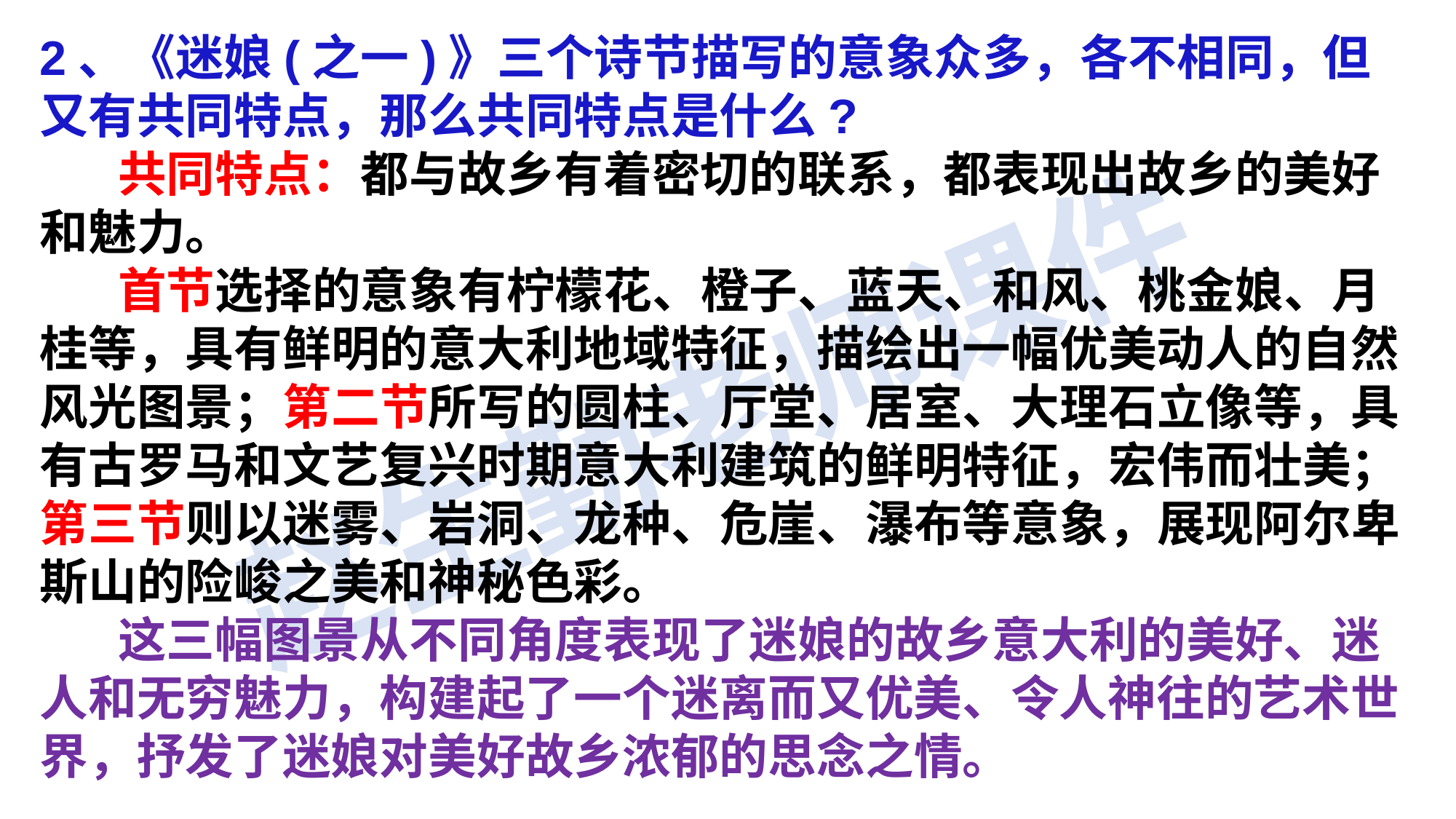

2、《迷娘(之一)》三个诗节描写的意象众多，各不相同，但又有共同特点，那么共同特点是什么?
      共同特点：都与故乡有着密切的联系，都表现出故乡的美好和魅力。
      首节选择的意象有柠檬花、橙子、蓝天、和风、桃金娘、月桂等，具有鲜明的意大利地域特征，描绘出一幅优美动人的自然风光图景；第二节所写的圆柱、厅堂、居室、大理石立像等，具有古罗马和文艺复兴时期意大利建筑的鲜明特征，宏伟而壮美；第三节则以迷雾、岩洞、龙种、危崖、瀑布等意象，展现阿尔卑斯山的险峻之美和神秘色彩。
      这三幅图景从不同角度表现了迷娘的故乡意大利的美好、迷人和无穷魅力，构建起了一个迷离而又优美、令人神往的艺术世界，抒发了迷娘对美好故乡浓郁的思念之情。